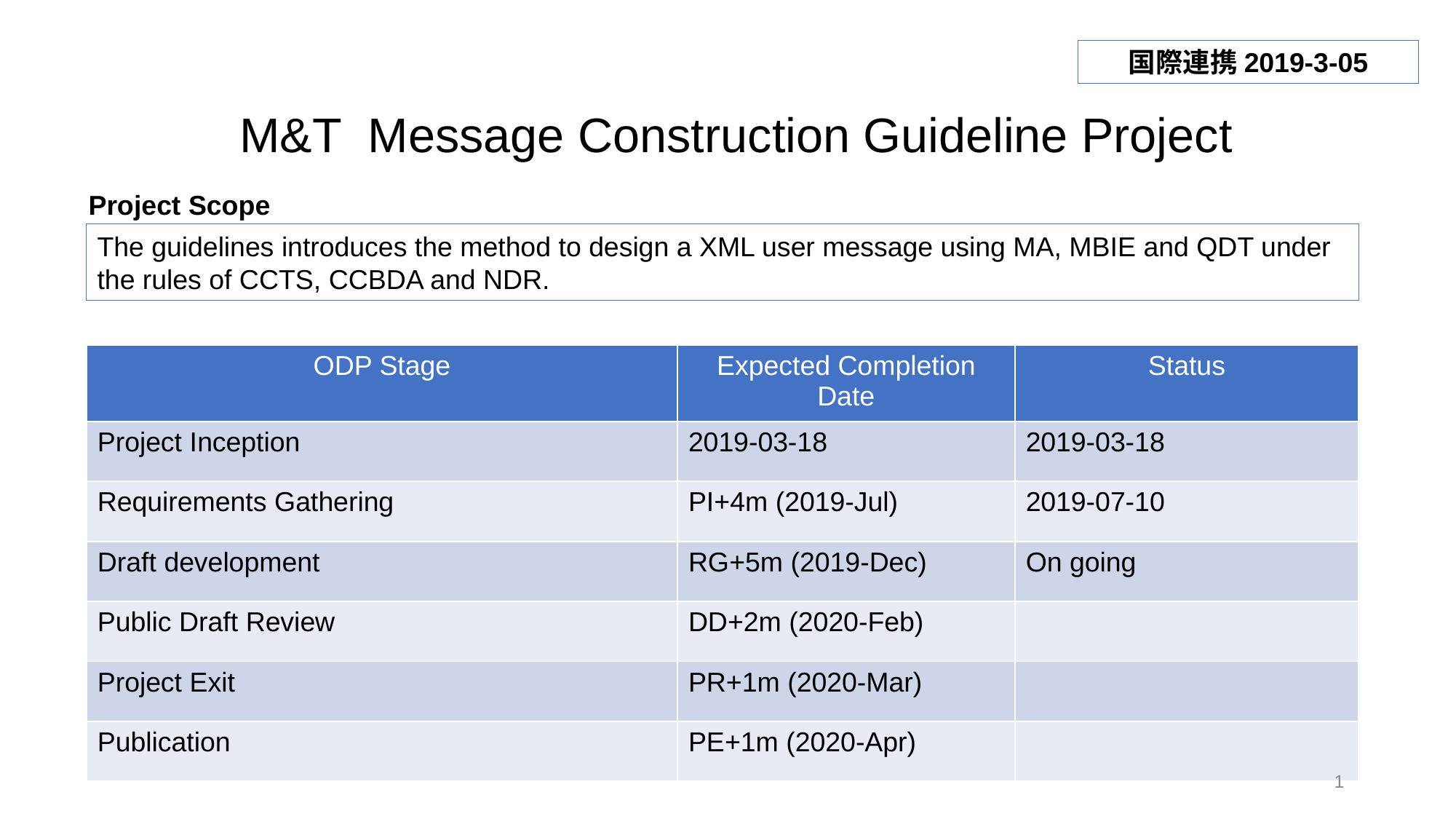

国際連携2019-3-05
M&T  Message Construction Guideline Project
Project Scope
The guidelines introduces the method to design a XML user message using MA, MBIE and QDT under the rules of CCTS, CCBDA and NDR.
| ODP Stage | Expected Completion Date | Status |
| --- | --- | --- |
| Project Inception | 2019-03-18 | 2019-03-18 |
| Requirements Gathering | PI+4m (2019-Jul) | 2019-07-10 |
| Draft development | RG+5m (2019-Dec) | On going |
| Public Draft Review | DD+2m (2020-Feb) |  |
| Project Exit | PR+1m (2020-Mar) |  |
| Publication | PE+1m (2020-Apr) |  |
1